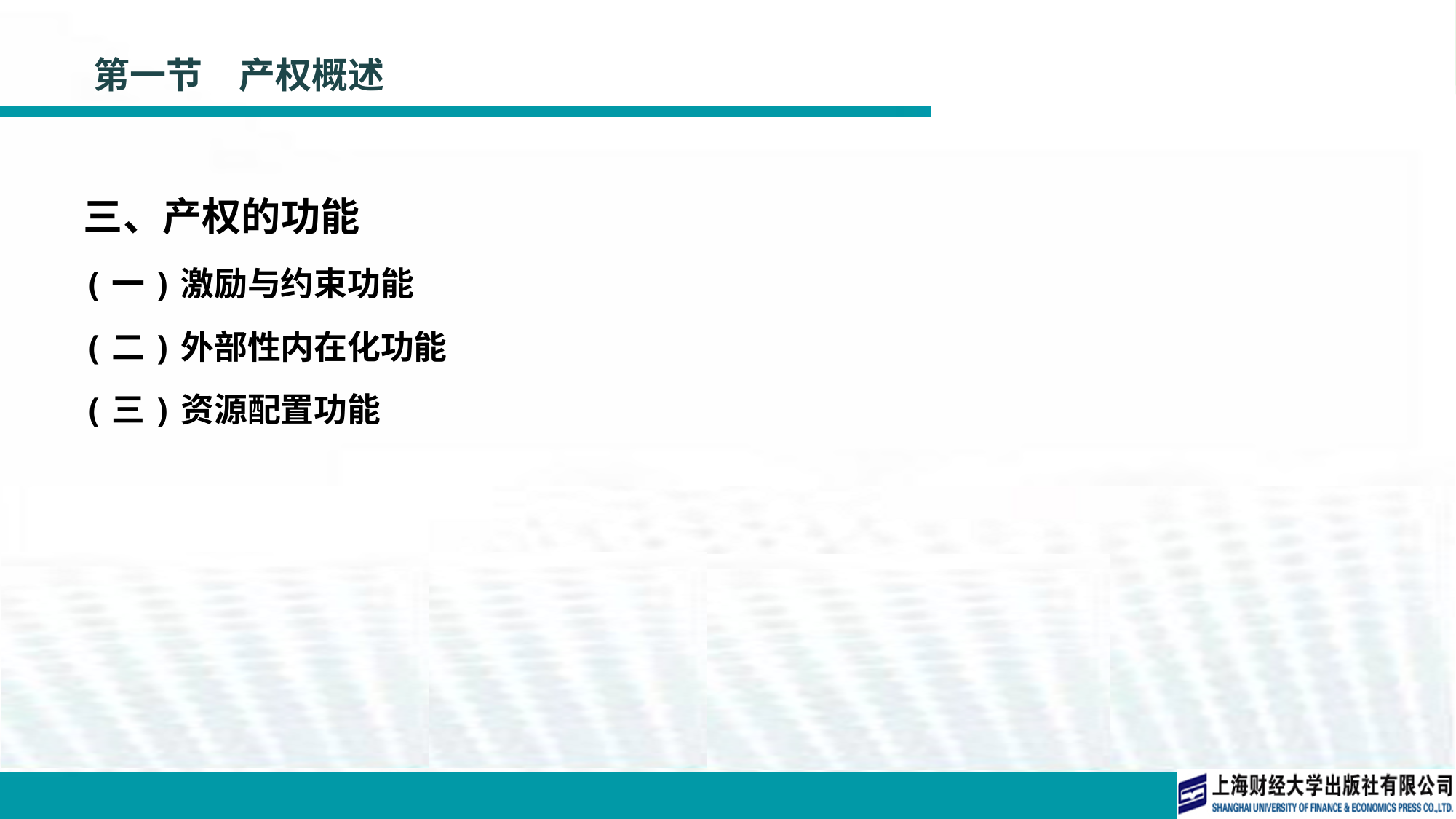

# 第一节　产权概述
三、产权的功能
(一)激励与约束功能
(二)外部性内在化功能
(三)资源配置功能